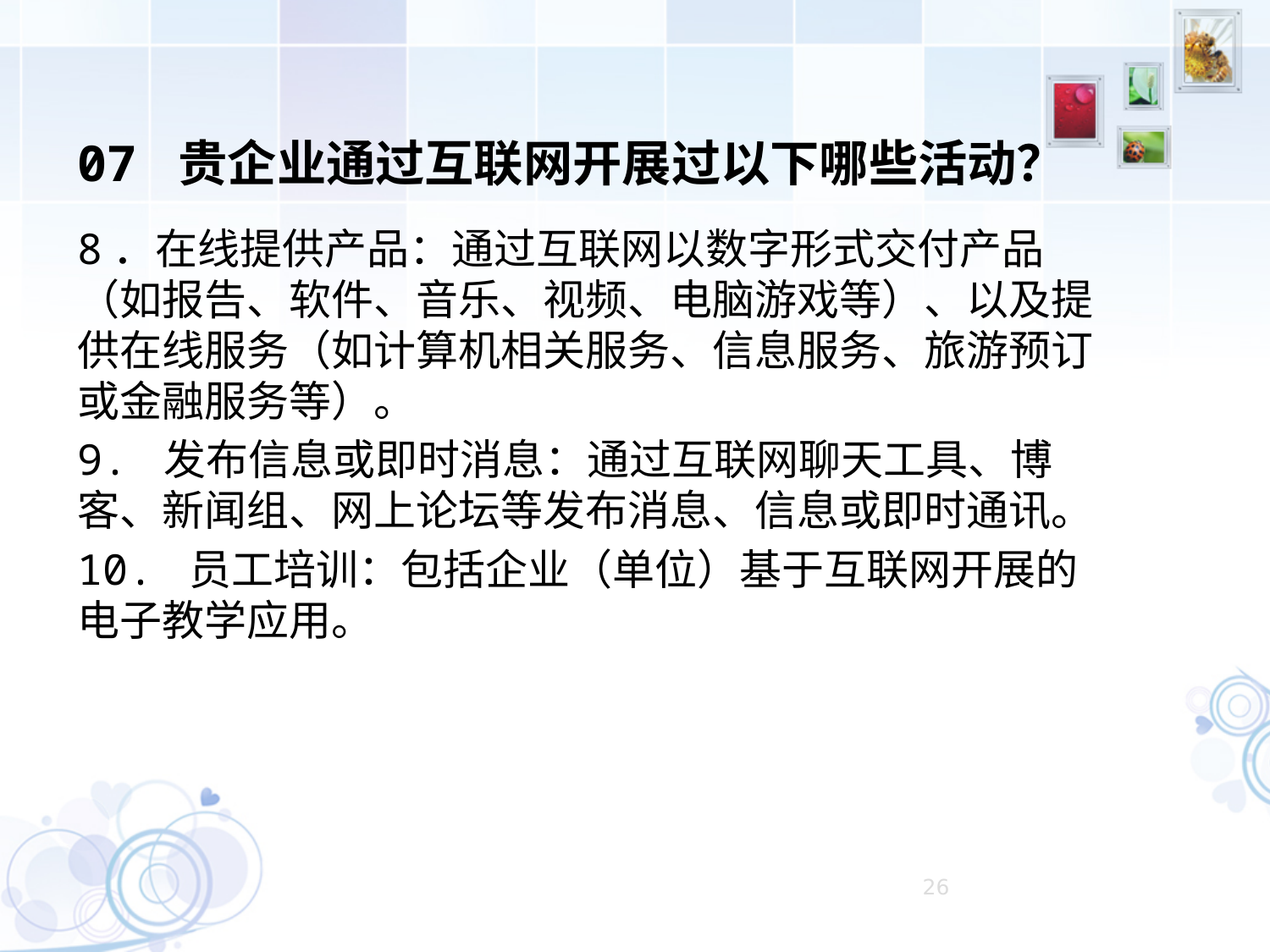

07 贵企业通过互联网开展过以下哪些活动？

8．在线提供产品：通过互联网以数字形式交付产品（如报告、软件、音乐、视频、电脑游戏等）、以及提供在线服务（如计算机相关服务、信息服务、旅游预订或金融服务等）。
9. 发布信息或即时消息：通过互联网聊天工具、博客、新闻组、网上论坛等发布消息、信息或即时通讯。
10. 员工培训：包括企业（单位）基于互联网开展的电子教学应用。
26